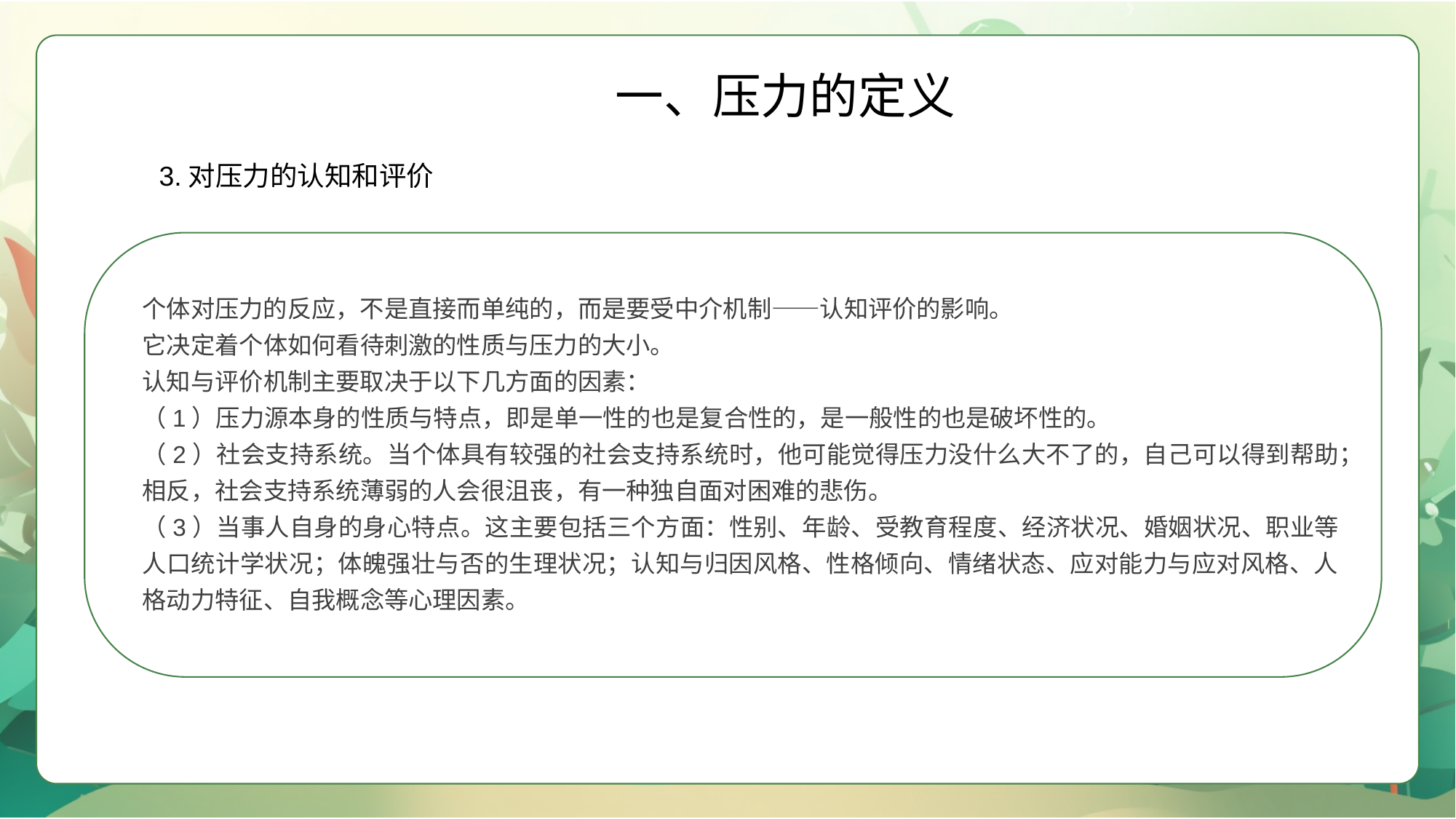

一、压力的定义
3.对压力的认知和评价

个体对压力的反应，不是直接而单纯的，而是要受中介机制——认知评价的影响。
它决定着个体如何看待刺激的性质与压力的大小。
认知与评价机制主要取决于以下几方面的因素：
（1）压力源本身的性质与特点，即是单一性的也是复合性的，是一般性的也是破坏性的。
（2）社会支持系统。当个体具有较强的社会支持系统时，他可能觉得压力没什么大不了的，自己可以得到帮助；相反，社会支持系统薄弱的人会很沮丧，有一种独自面对困难的悲伤。
（3）当事人自身的身心特点。这主要包括三个方面：性别、年龄、受教育程度、经济状况、婚姻状况、职业等人口统计学状况；体魄强壮与否的生理状况；认知与归因风格、性格倾向、情绪状态、应对能力与应对风格、人格动力特征、自我概念等心理因素。